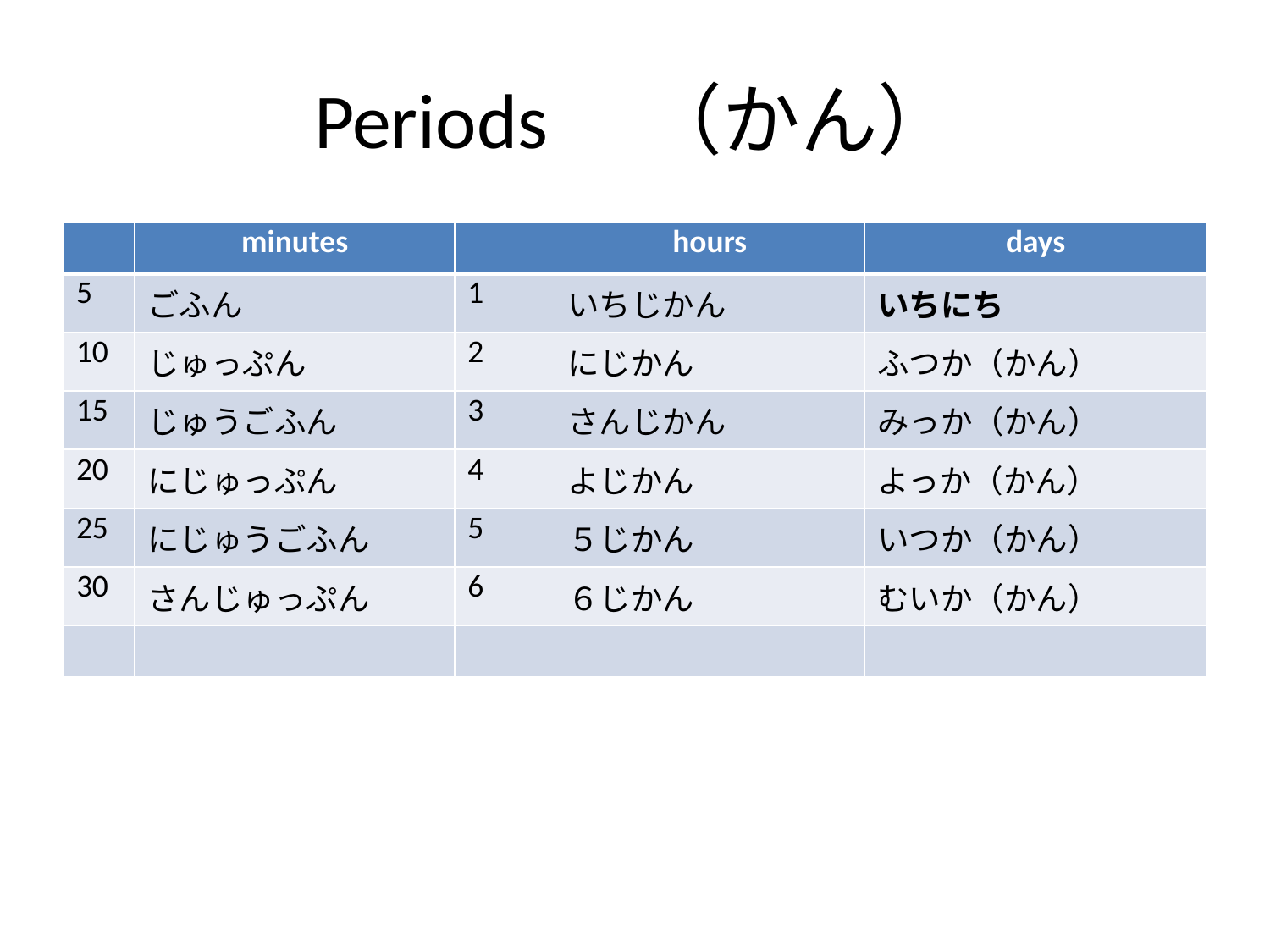

# Periods　（かん）
|  | minutes |  | hours | days |
| --- | --- | --- | --- | --- |
| 5 | ごふん | 1 | いちじかん | いちにち |
| 10 | じゅっぷん | 2 | にじかん | ふつか（かん） |
| 15 | じゅうごふん | 3 | さんじかん | みっか（かん） |
| 20 | にじゅっぷん | 4 | よじかん | よっか（かん） |
| 25 | にじゅうごふん | 5 | ５じかん | いつか（かん） |
| 30 | さんじゅっぷん | 6 | ６じかん | むいか（かん） |
|  |  |  |  |  |